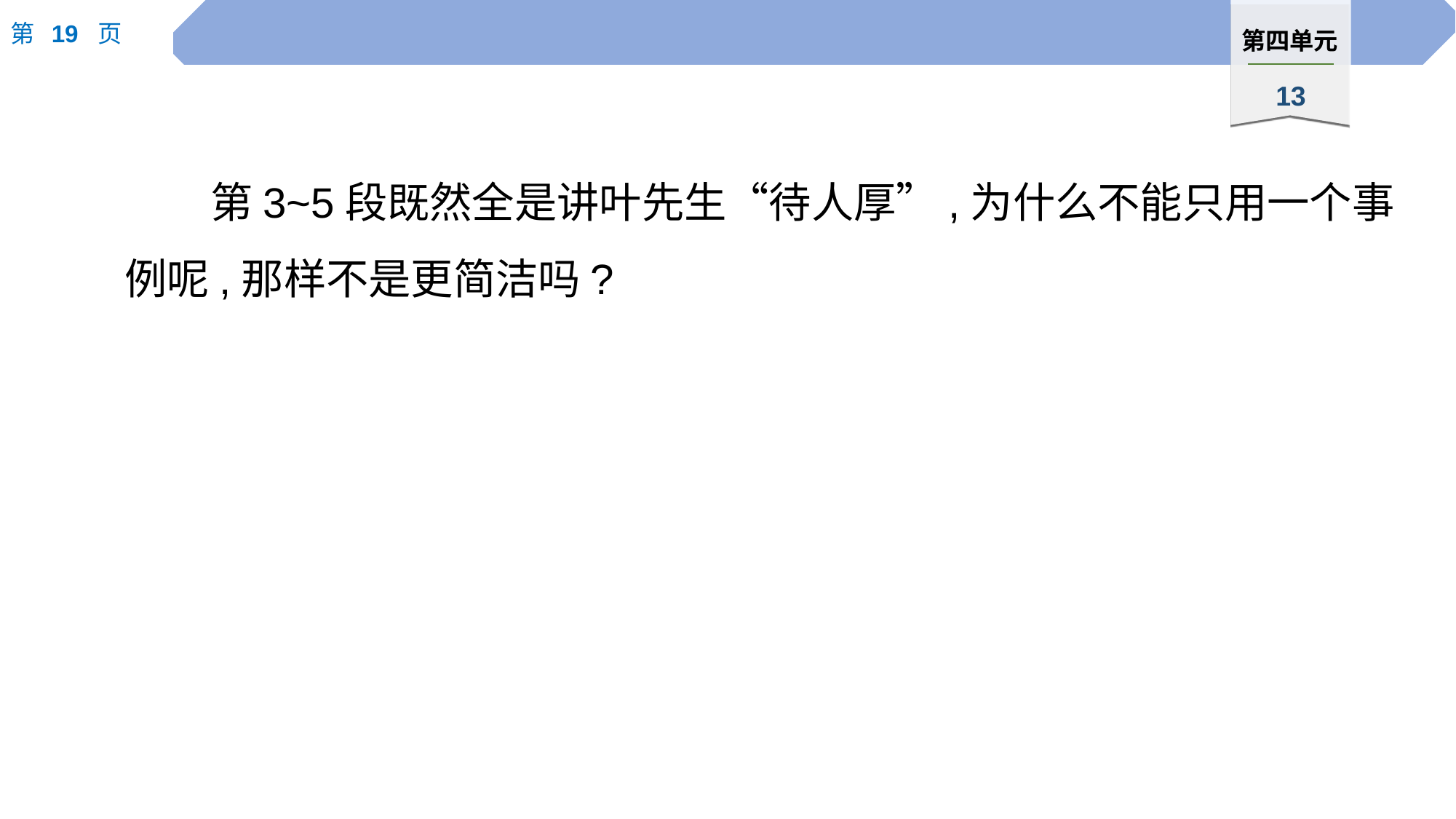

第3~5段既然全是讲叶先生“待人厚”,为什么不能只用一个事例呢,那样不是更简洁吗?